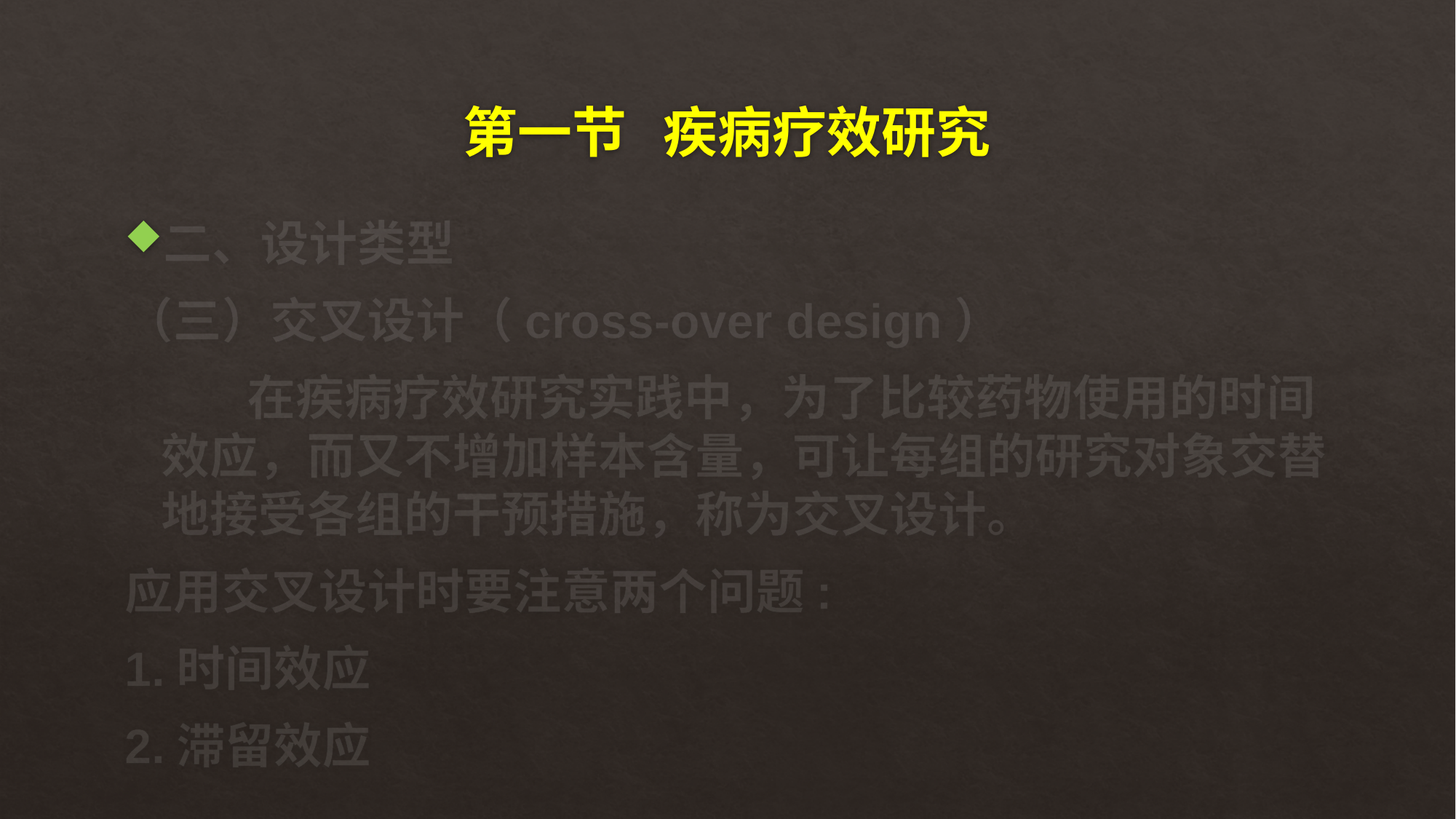

# 第一节   疾病疗效研究
二、设计类型
（三）交叉设计（cross-over design）
          在疾病疗效研究实践中，为了比较药物使用的时间效应，而又不增加样本含量，可让每组的研究对象交替地接受各组的干预措施，称为交叉设计。
应用交叉设计时要注意两个问题:
1.时间效应
2.滞留效应